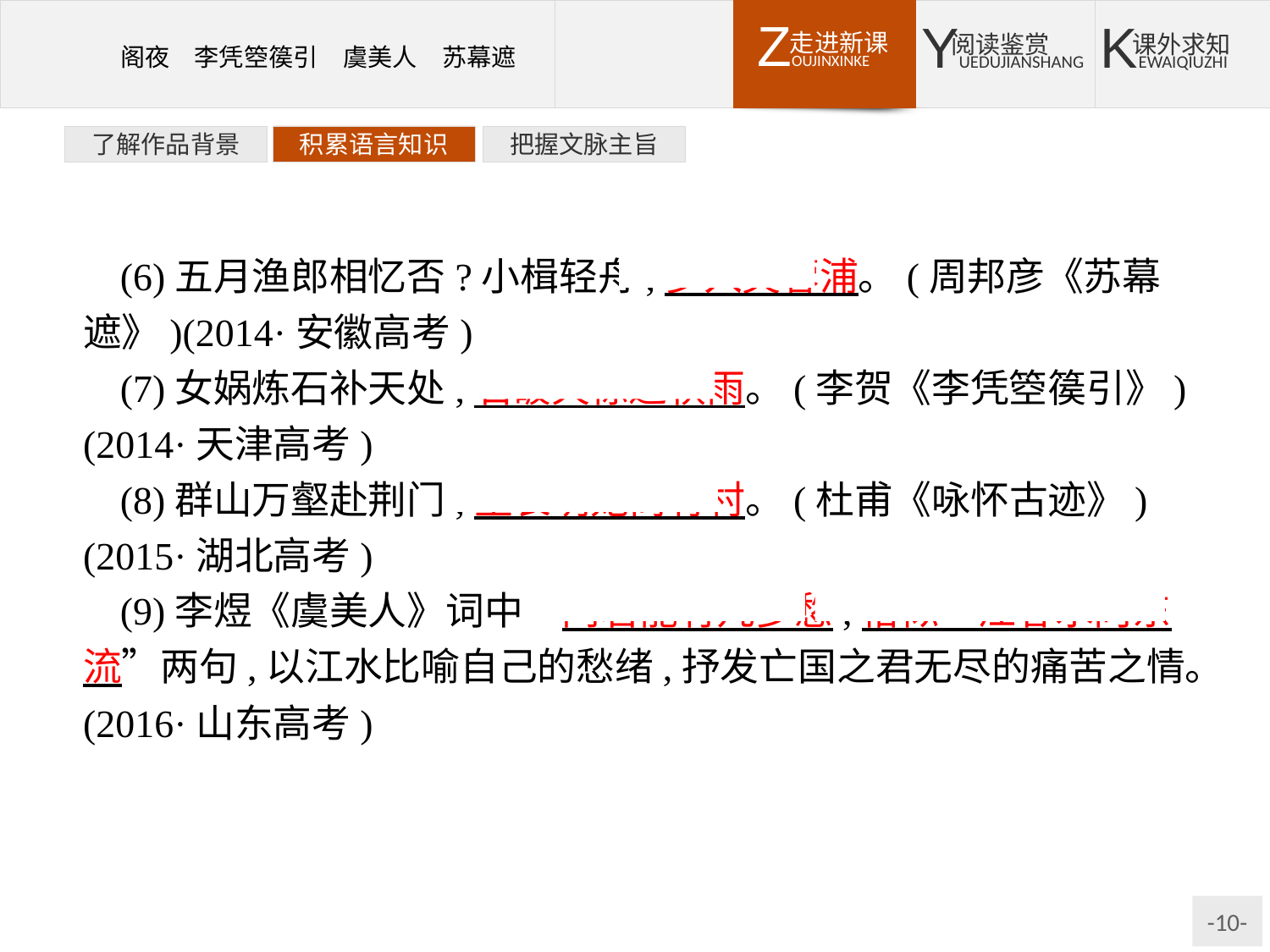

了解作品背景
积累语言知识
把握文脉主旨
(6)五月渔郎相忆否?小楫轻舟,梦入芙蓉浦。(周邦彦《苏幕遮》)(2014·安徽高考)
(7)女娲炼石补天处,石破天惊逗秋雨。(李贺《李凭箜篌引》)(2014·天津高考)
(8)群山万壑赴荆门,生长明妃尚有村。(杜甫《咏怀古迹》)(2015·湖北高考)
(9)李煜《虞美人》词中“问君能有几多愁,恰似一江春水向东流”两句,以江水比喻自己的愁绪,抒发亡国之君无尽的痛苦之情。(2016·山东高考)